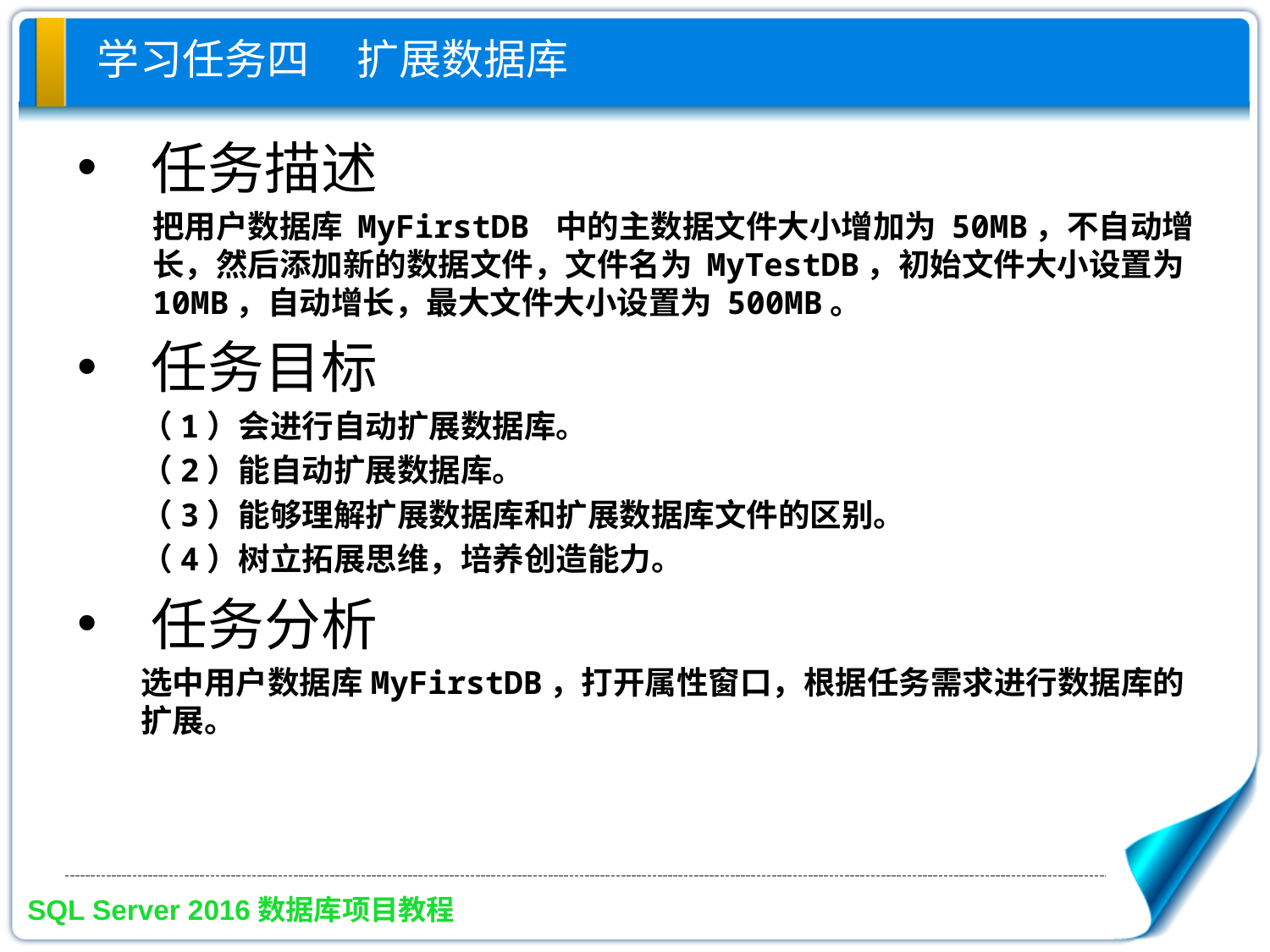

# 学习任务四     扩展数据库
任务描述
把用户数据库 MyFirstDB 中的主数据文件大小增加为 50MB，不自动增长，然后添加新的数据文件，文件名为 MyTestDB，初始文件大小设置为 10MB，自动增长，最大文件大小设置为 500MB。
任务目标
（1）会进行自动扩展数据库。
（2）能自动扩展数据库。
（3）能够理解扩展数据库和扩展数据库文件的区别。
（4）树立拓展思维，培养创造能力。
任务分析
选中用户数据库MyFirstDB，打开属性窗口，根据任务需求进行数据库的扩展。